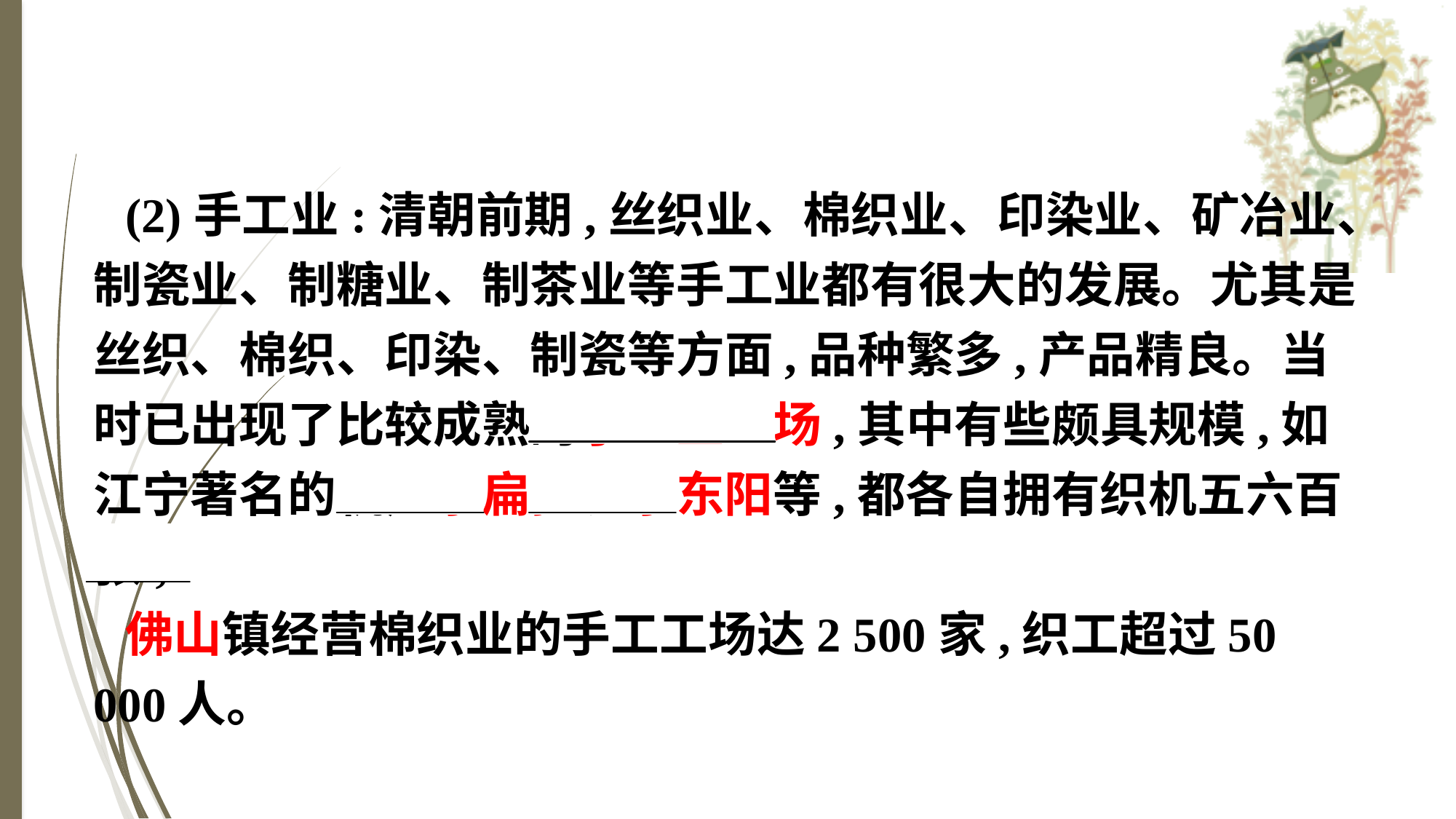

(2)手工业:清朝前期,丝织业、棉织业、印染业、矿冶业、制瓷业、制糖业、制茶业等手工业都有很大的发展。尤其是丝织、棉织、印染、制瓷等方面,品种繁多,产品精良。当时已出现了比较成熟的手工业工场,其中有些颇具规模,如江宁著名的机户李扁担、李东阳等,都各自拥有织机五六百张;
佛山镇经营棉织业的手工工场达2 500家,织工超过50 000人。